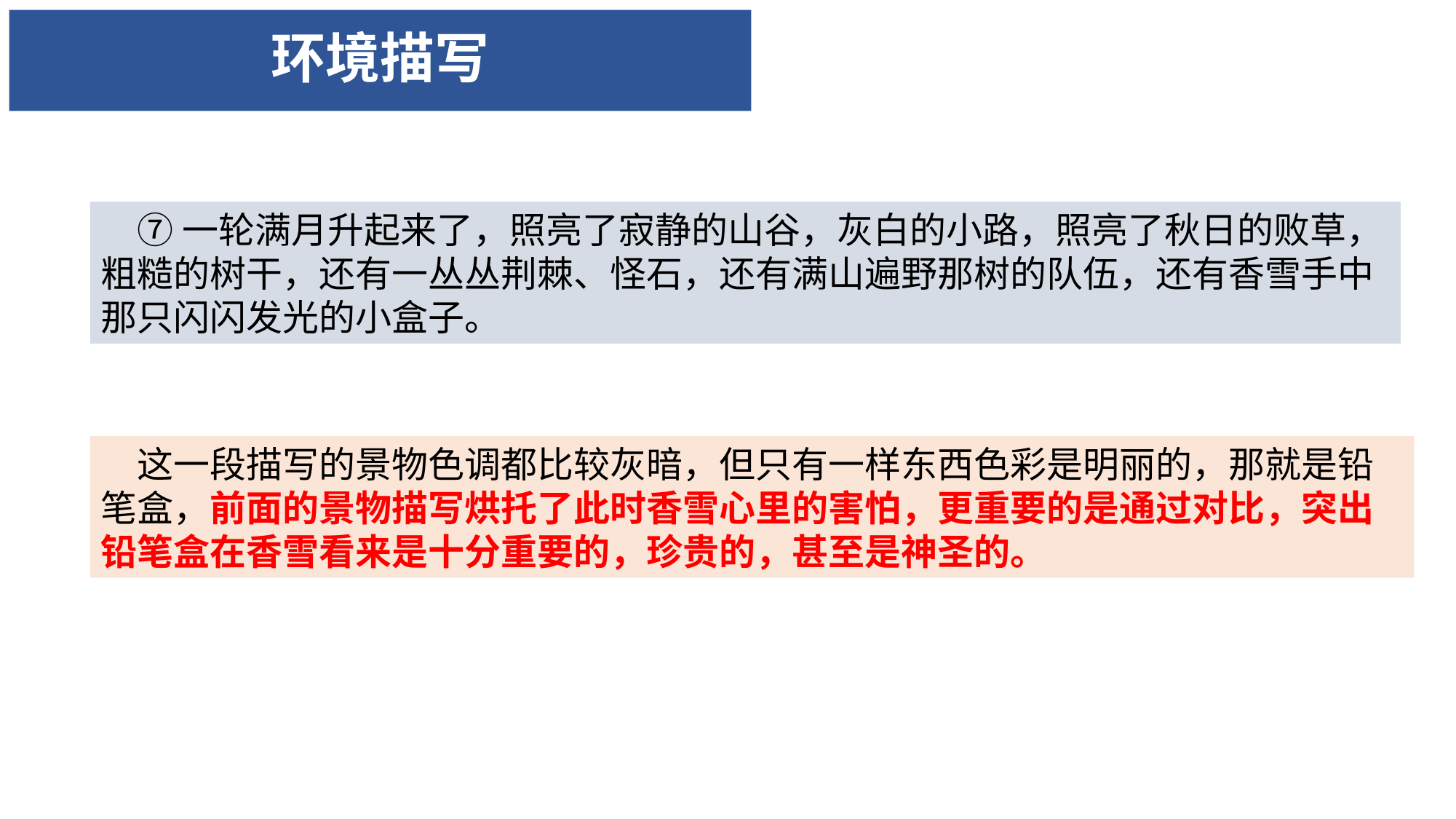

# 环境描写
⑦一轮满月升起来了，照亮了寂静的山谷，灰白的小路，照亮了秋日的败草，粗糙的树干，还有一丛丛荆棘、怪石，还有满山遍野那树的队伍，还有香雪手中那只闪闪发光的小盒子。
这一段描写的景物色调都比较灰暗，但只有一样东西色彩是明丽的，那就是铅笔盒，前面的景物描写烘托了此时香雪心里的害怕，更重要的是通过对比，突出铅笔盒在香雪看来是十分重要的，珍贵的，甚至是神圣的。